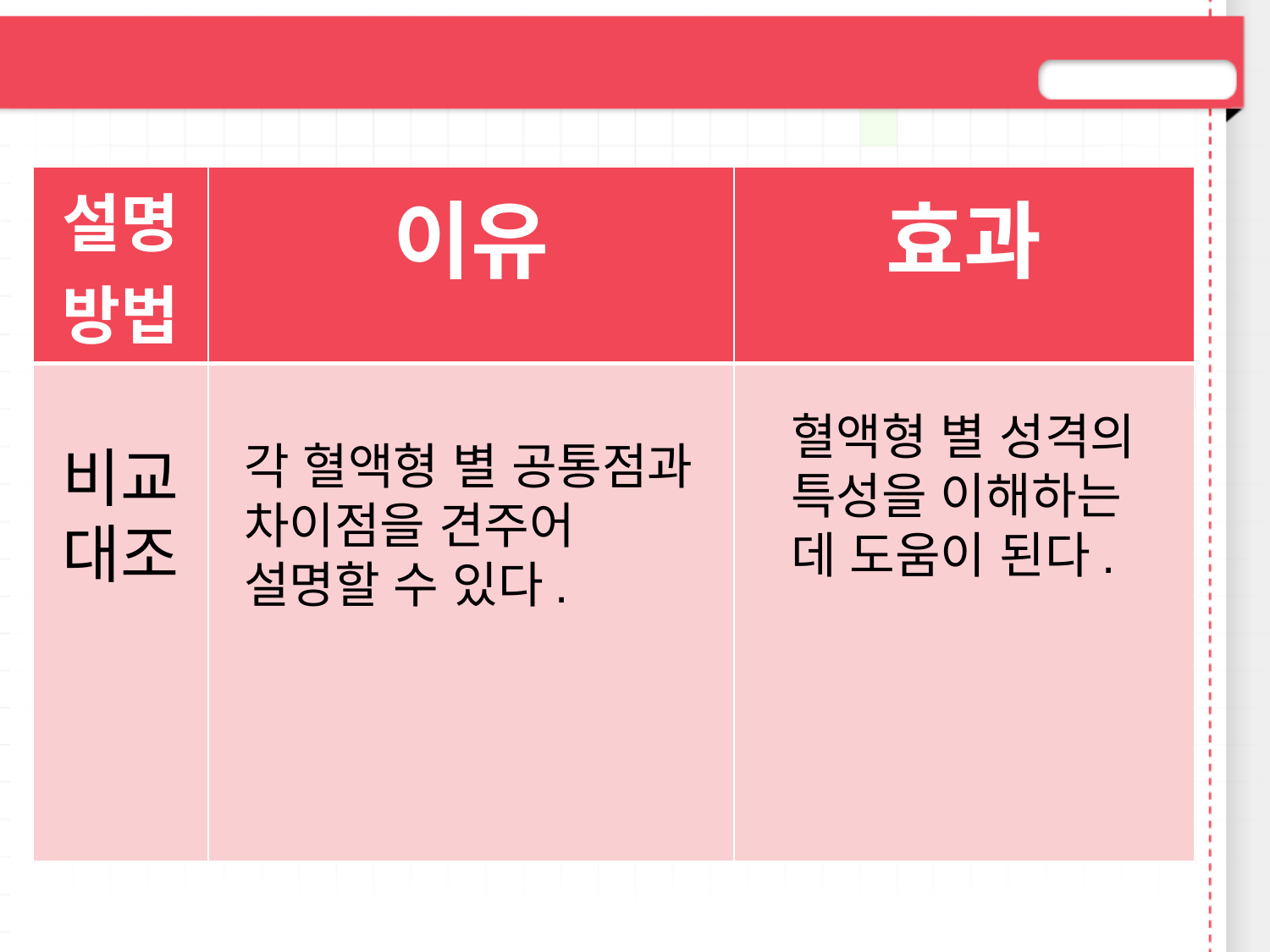

#
| 설명 방법 | 이유 | 효과 |
| --- | --- | --- |
|  |  |  |
혈액형 별 성격의 특성을 이해하는 데 도움이 된다.
각 혈액형 별 공통점과 차이점을 견주어 설명할 수 있다.
비교
대조